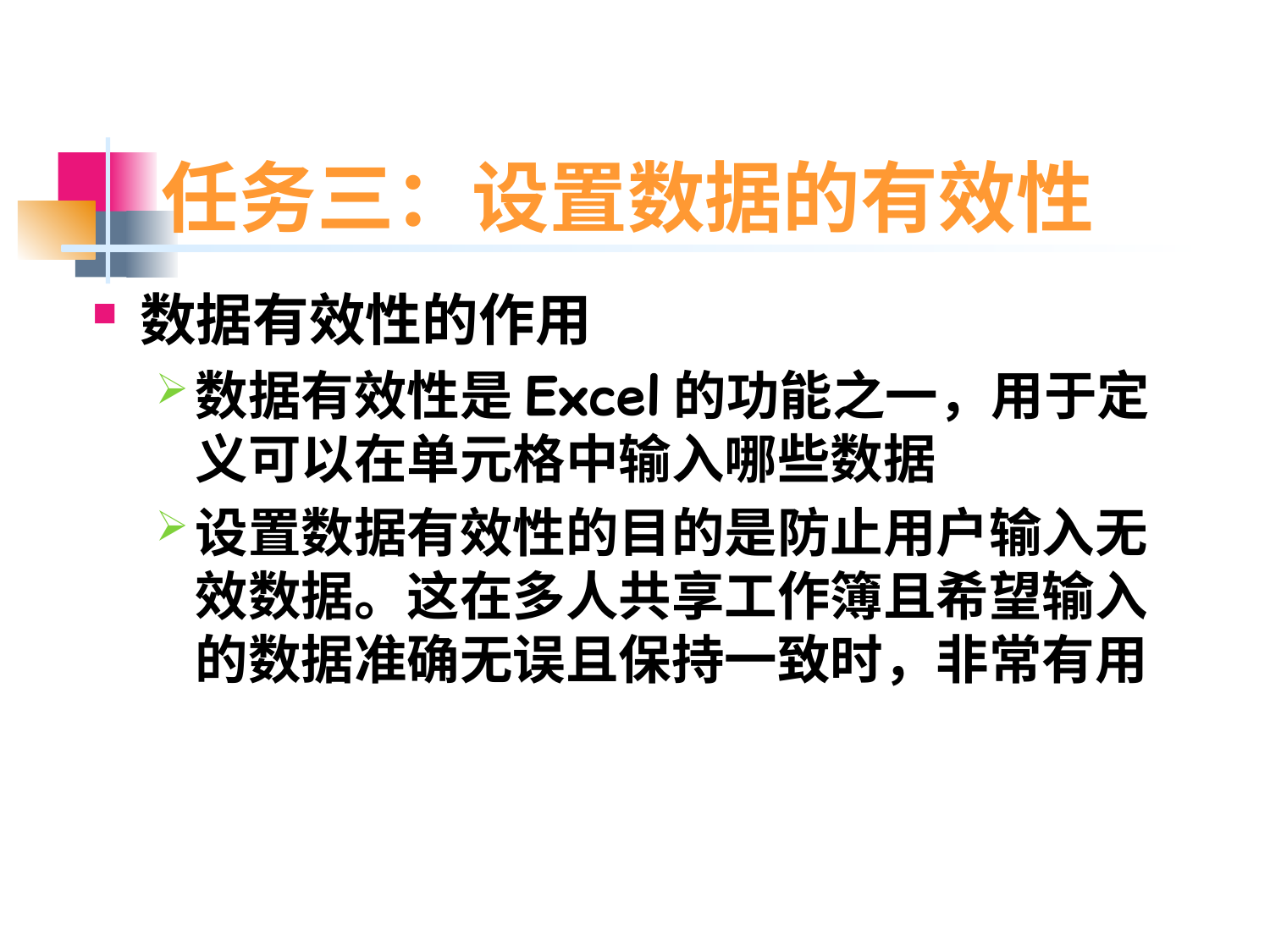

# 任务三：设置数据的有效性
数据有效性的作用
数据有效性是Excel的功能之一，用于定义可以在单元格中输入哪些数据
设置数据有效性的目的是防止用户输入无效数据。这在多人共享工作簿且希望输入的数据准确无误且保持一致时，非常有用